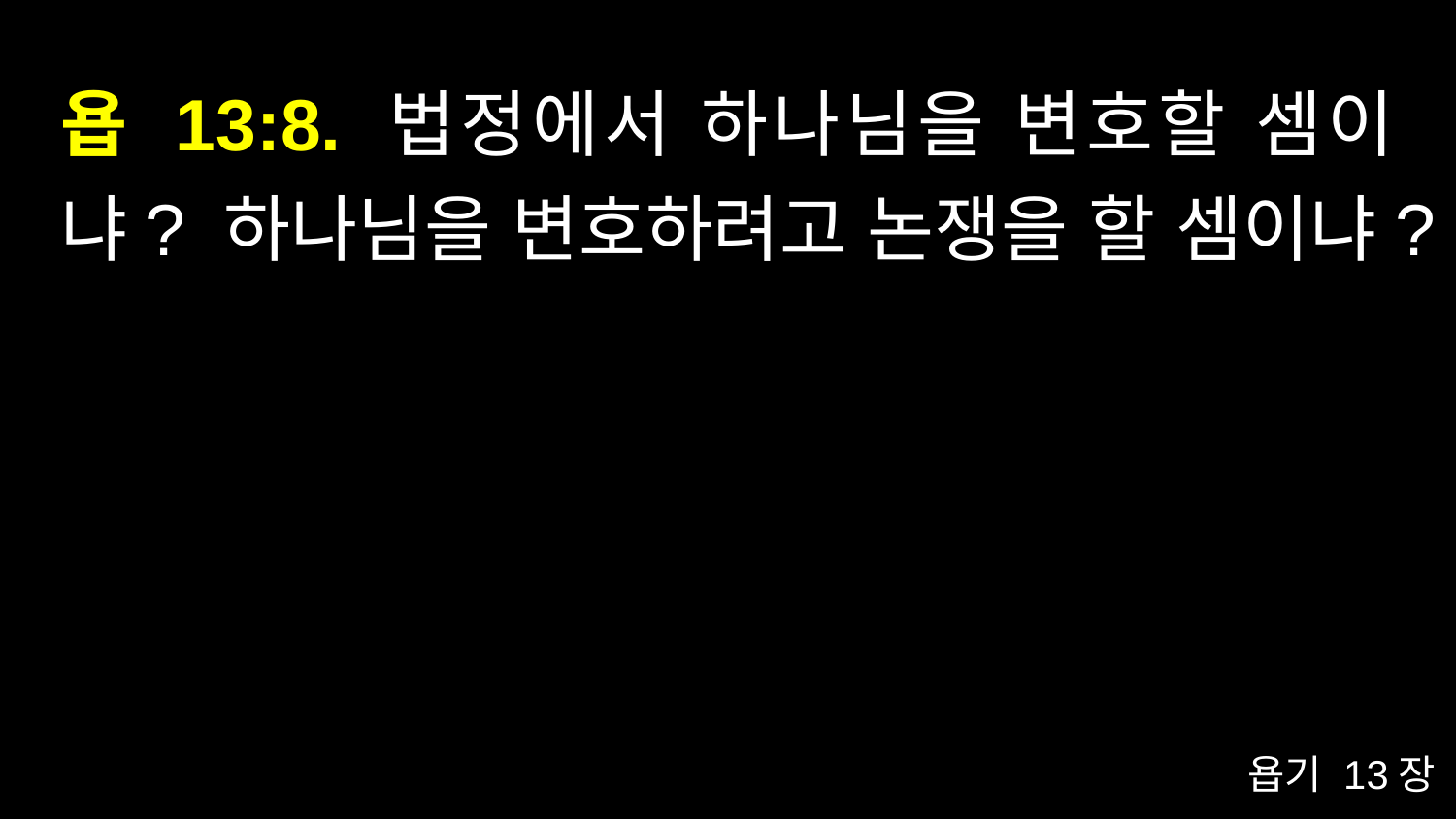

# 욥 13:8. 법정에서 하나님을 변호할 셈이냐? 하나님을 변호하려고 논쟁을 할 셈이냐?
욥기 13장